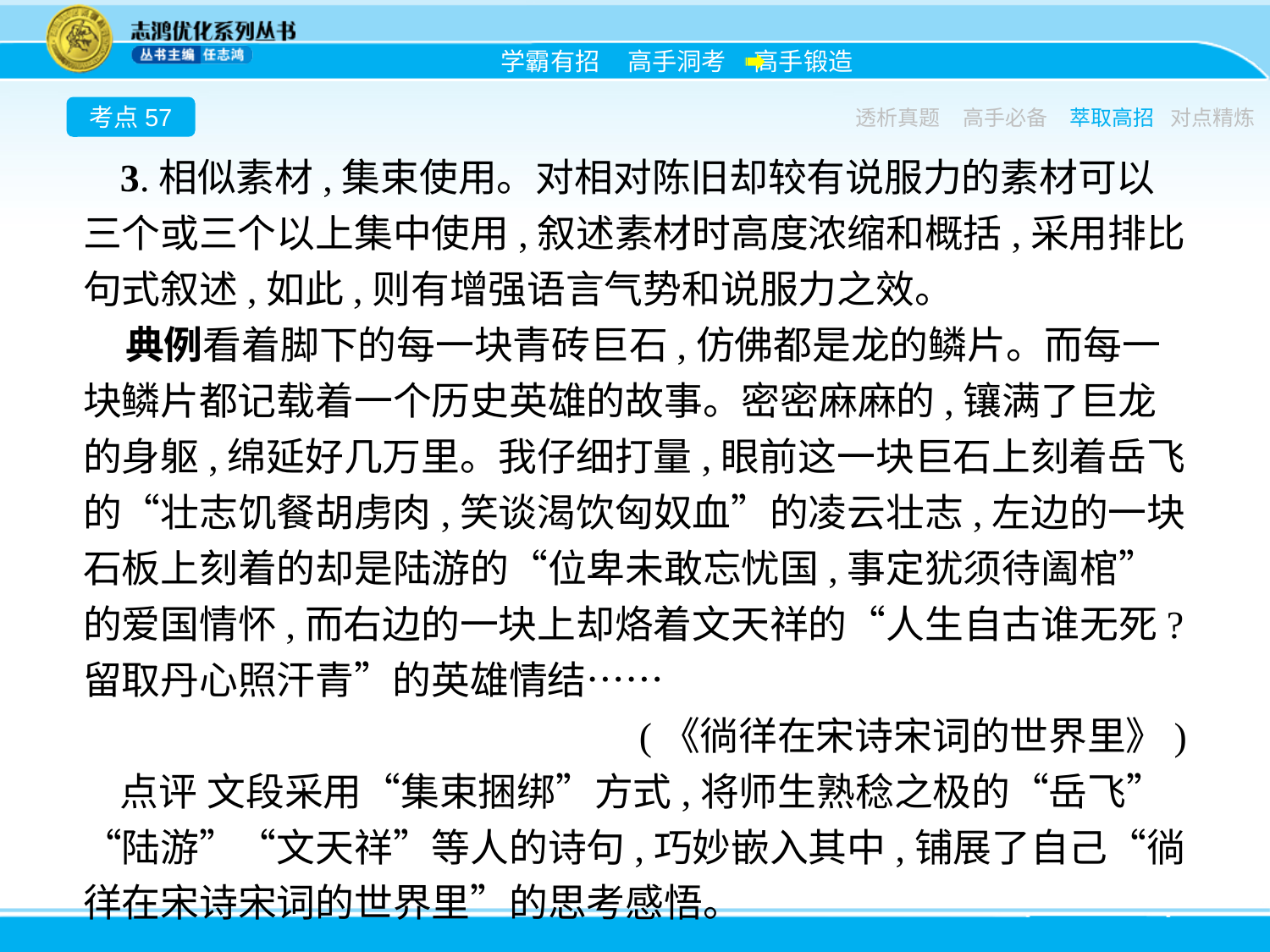

考点57
透析真题
高手必备
萃取高招
对点精炼
3.相似素材,集束使用。对相对陈旧却较有说服力的素材可以三个或三个以上集中使用,叙述素材时高度浓缩和概括,采用排比句式叙述,如此,则有增强语言气势和说服力之效。
典例看着脚下的每一块青砖巨石,仿佛都是龙的鳞片。而每一块鳞片都记载着一个历史英雄的故事。密密麻麻的,镶满了巨龙的身躯,绵延好几万里。我仔细打量,眼前这一块巨石上刻着岳飞的“壮志饥餐胡虏肉,笑谈渴饮匈奴血”的凌云壮志,左边的一块石板上刻着的却是陆游的“位卑未敢忘忧国,事定犹须待阖棺”的爱国情怀,而右边的一块上却烙着文天祥的“人生自古谁无死?留取丹心照汗青”的英雄情结……
(《徜徉在宋诗宋词的世界里》)
点评 文段采用“集束捆绑”方式,将师生熟稔之极的“岳飞”“陆游”“文天祥”等人的诗句,巧妙嵌入其中,铺展了自己“徜徉在宋诗宋词的世界里”的思考感悟。